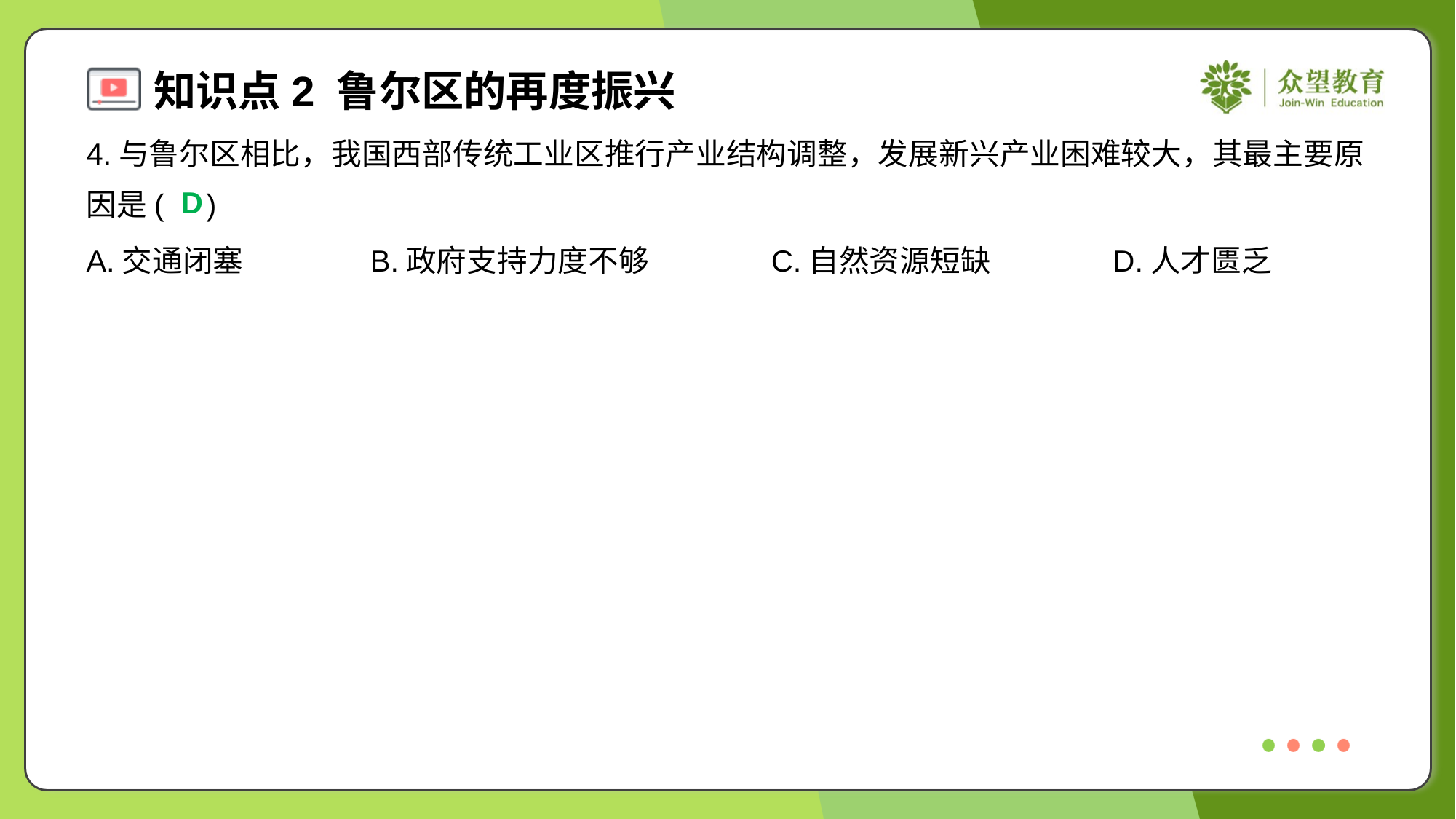

4.与鲁尔区相比，我国西部传统工业区推行产业结构调整，发展新兴产业困难较大，其最主要原
因是(     )
D
A.交通闭塞	B.政府支持力度不够	C.自然资源短缺	D.人才匮乏